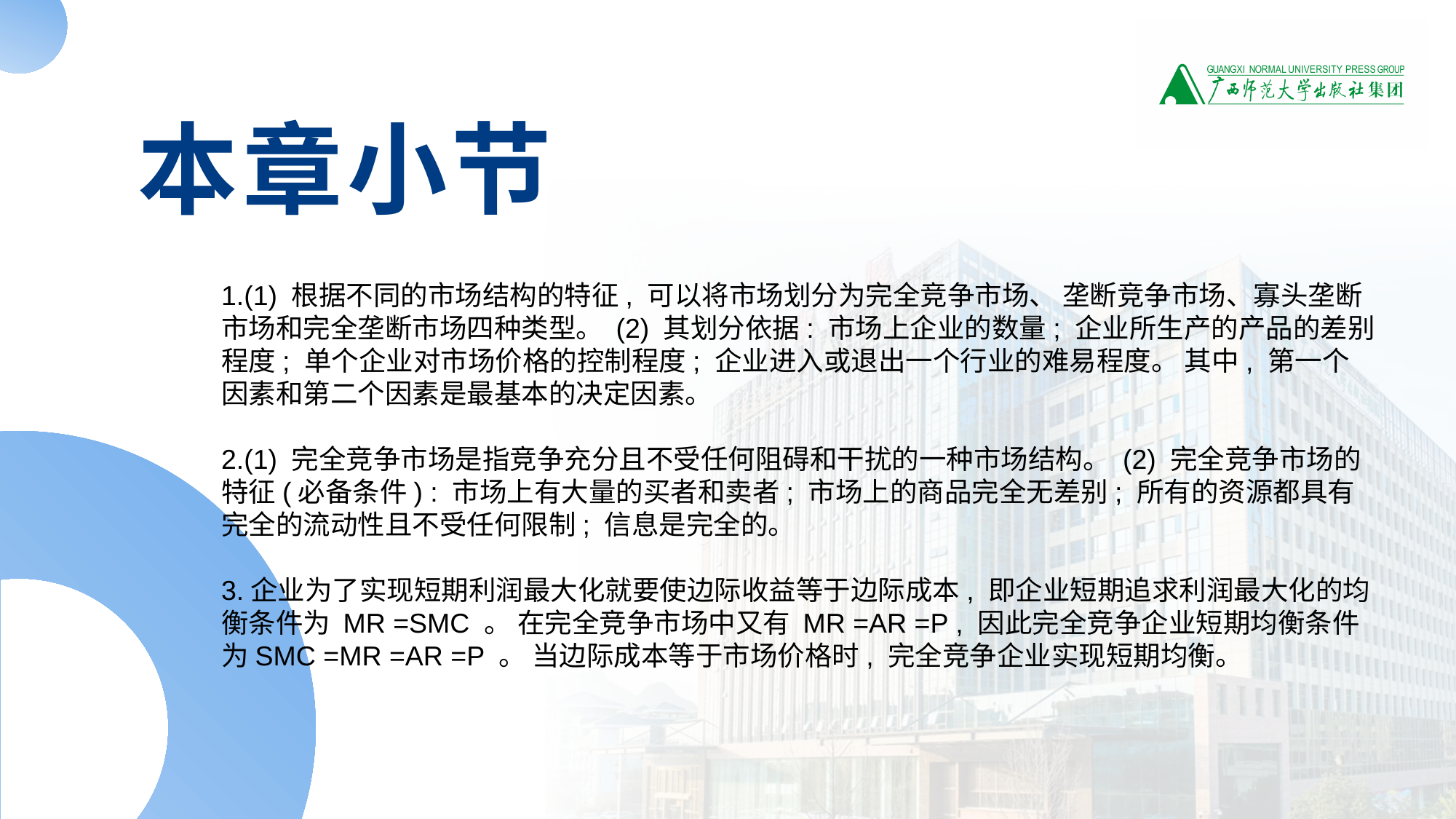

本章小节
1.(1) 根据不同的市场结构的特征, 可以将市场划分为完全竞争市场、 垄断竞争市场、寡头垄断市场和完全垄断市场四种类型。 (2) 其划分依据: 市场上企业的数量; 企业所生产的产品的差别程度; 单个企业对市场价格的控制程度; 企业进入或退出一个行业的难易程度。 其中, 第一个因素和第二个因素是最基本的决定因素。

2.(1) 完全竞争市场是指竞争充分且不受任何阻碍和干扰的一种市场结构。 (2) 完全竞争市场的特征(必备条件) : 市场上有大量的买者和卖者; 市场上的商品完全无差别; 所有的资源都具有完全的流动性且不受任何限制; 信息是完全的。

3.企业为了实现短期利润最大化就要使边际收益等于边际成本, 即企业短期追求利润最大化的均衡条件为 MR =SMC 。 在完全竞争市场中又有 MR =AR =P , 因此完全竞争企业短期均衡条件为SMC =MR =AR =P 。 当边际成本等于市场价格时, 完全竞争企业实现短期均衡。